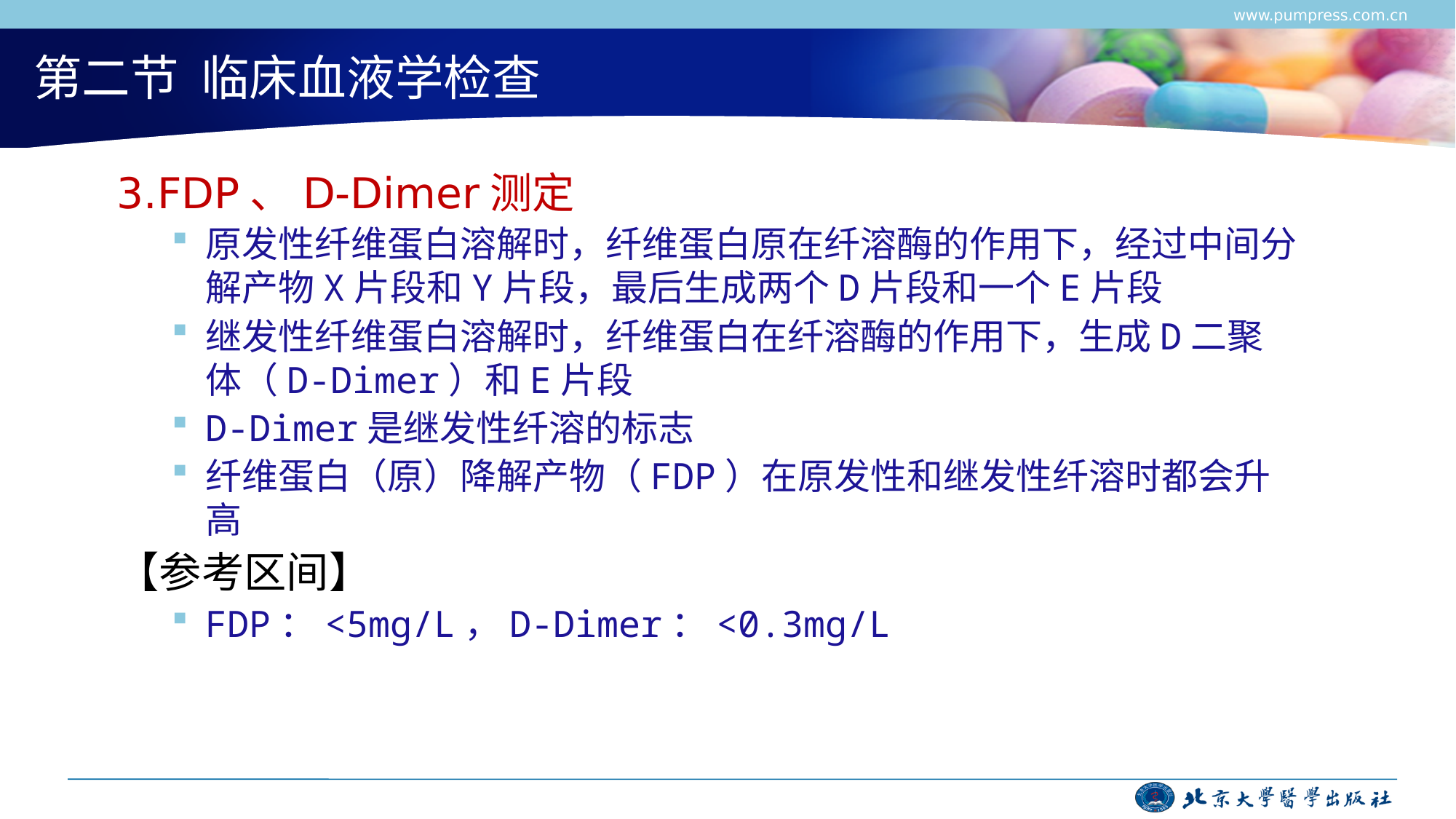

www.pumpress.com.cn
# 第二节  临床血液学检查
3.FDP、D-Dimer测定
原发性纤维蛋白溶解时，纤维蛋白原在纤溶酶的作用下，经过中间分解产物X片段和Y片段，最后生成两个D片段和一个E片段
继发性纤维蛋白溶解时，纤维蛋白在纤溶酶的作用下，生成D二聚体（D-Dimer）和E片段
D-Dimer是继发性纤溶的标志
纤维蛋白（原）降解产物（FDP）在原发性和继发性纤溶时都会升高
【参考区间】
FDP：<5mg/L，D-Dimer：<0.3mg/L